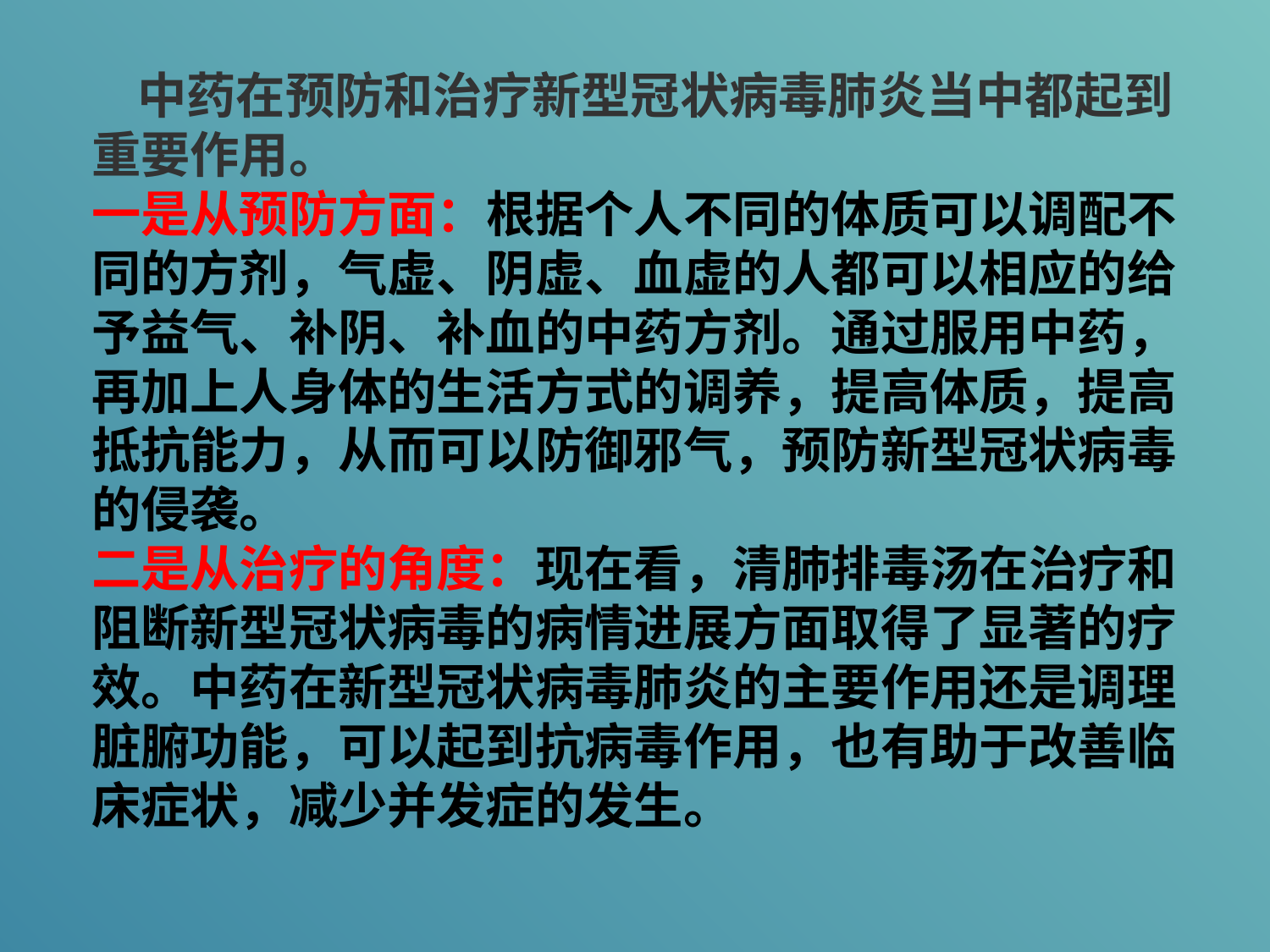

中药在预防和治疗新型冠状病毒肺炎当中都起到重要作用。
一是从预防方面：根据个人不同的体质可以调配不同的方剂，气虚、阴虚、血虚的人都可以相应的给予益气、补阴、补血的中药方剂。通过服用中药，再加上人身体的生活方式的调养，提高体质，提高抵抗能力，从而可以防御邪气，预防新型冠状病毒的侵袭。
二是从治疗的角度：现在看，清肺排毒汤在治疗和阻断新型冠状病毒的病情进展方面取得了显著的疗效。中药在新型冠状病毒肺炎的主要作用还是调理脏腑功能，可以起到抗病毒作用，也有助于改善临床症状，减少并发症的发生。